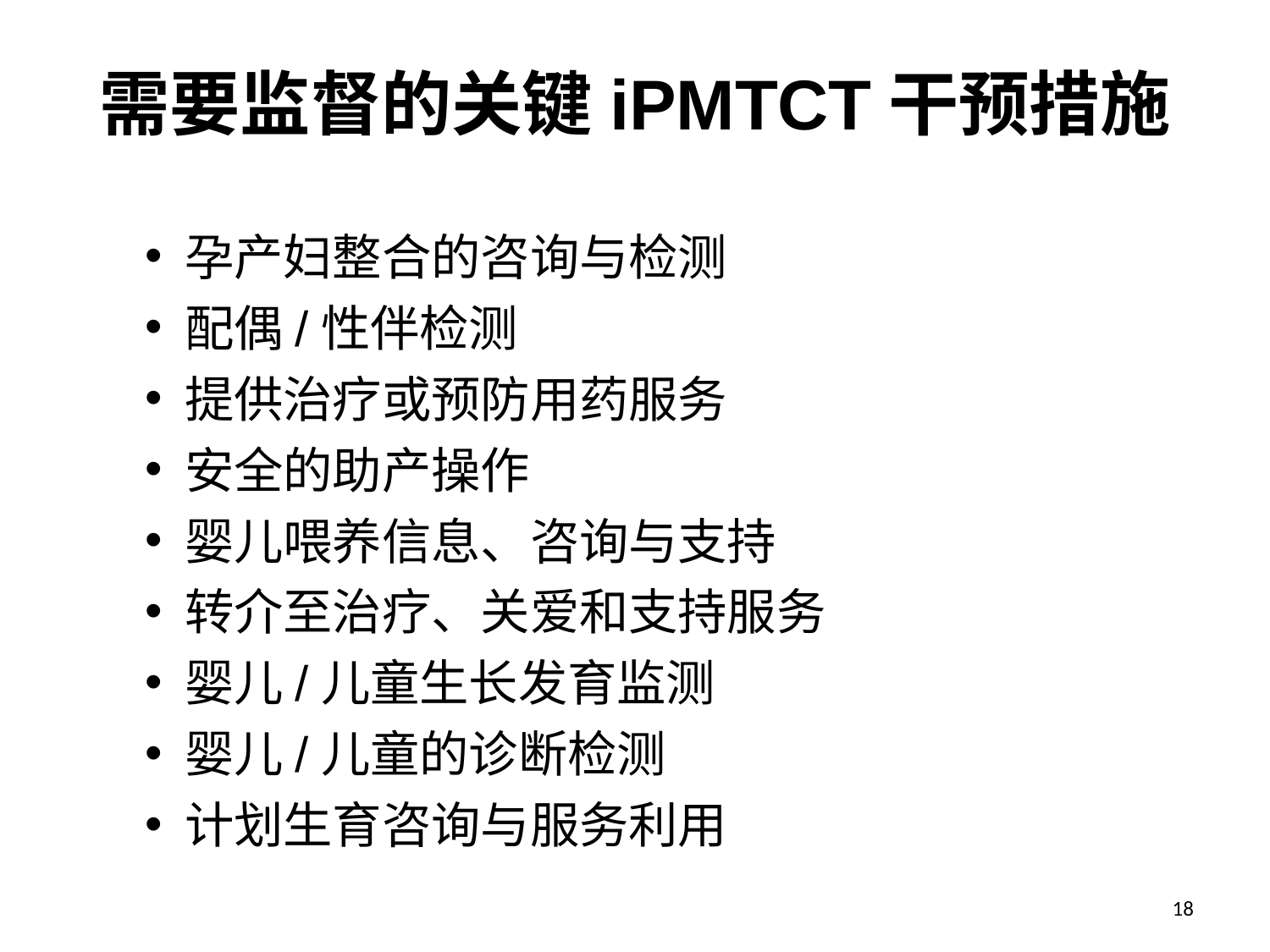

# 需要监督的关键iPMTCT干预措施
孕产妇整合的咨询与检测
配偶/性伴检测
提供治疗或预防用药服务
安全的助产操作
婴儿喂养信息、咨询与支持
转介至治疗、关爱和支持服务
婴儿/儿童生长发育监测
婴儿/儿童的诊断检测
计划生育咨询与服务利用
18